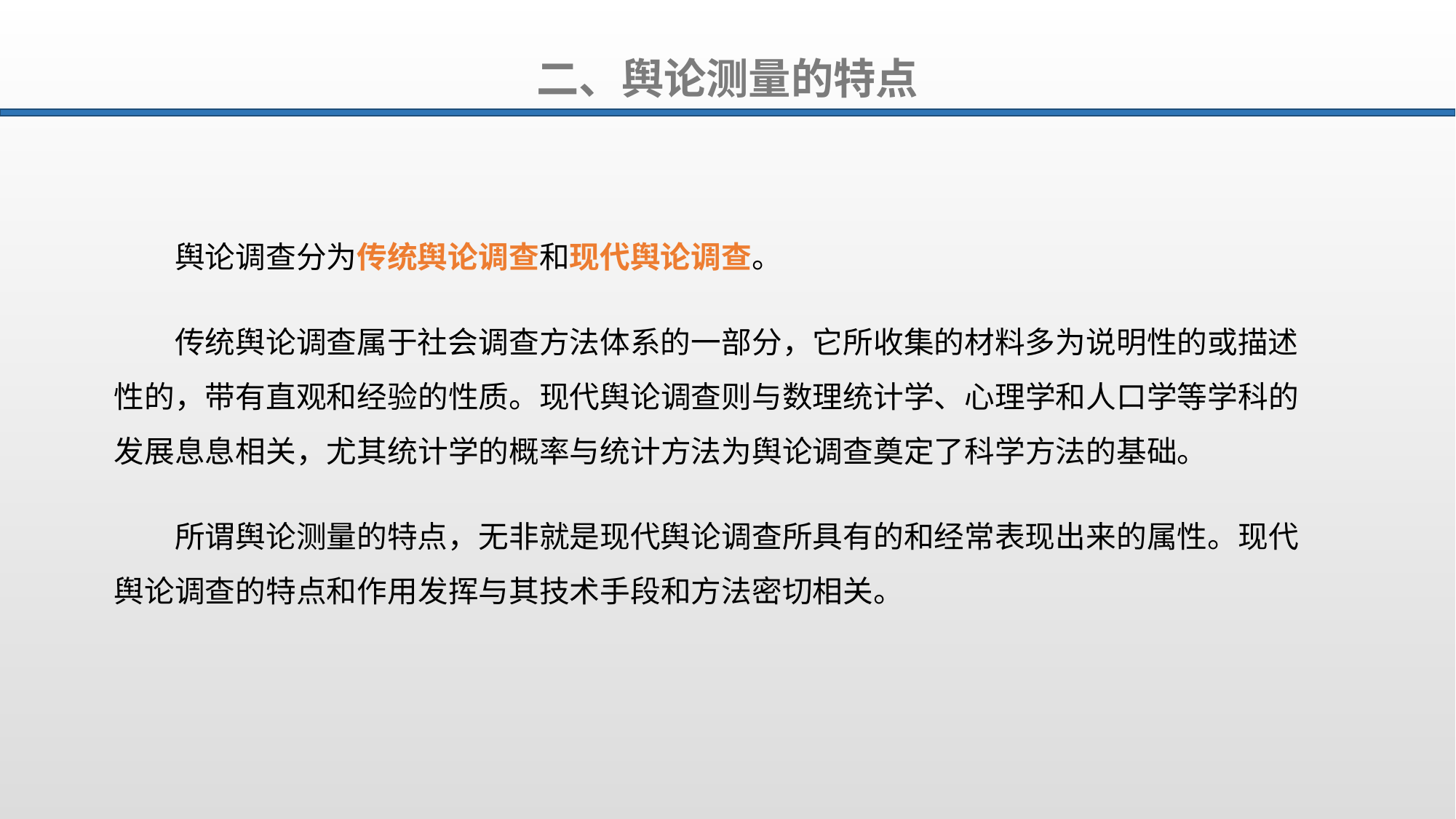

二、舆论测量的特点

舆论调查分为传统舆论调查和现代舆论调查。
传统舆论调查属于社会调查方法体系的一部分，它所收集的材料多为说明性的或描述性的，带有直观和经验的性质。现代舆论调查则与数理统计学、心理学和人口学等学科的发展息息相关，尤其统计学的概率与统计方法为舆论调查奠定了科学方法的基础。
所谓舆论测量的特点，无非就是现代舆论调查所具有的和经常表现出来的属性。现代舆论调查的特点和作用发挥与其技术手段和方法密切相关。